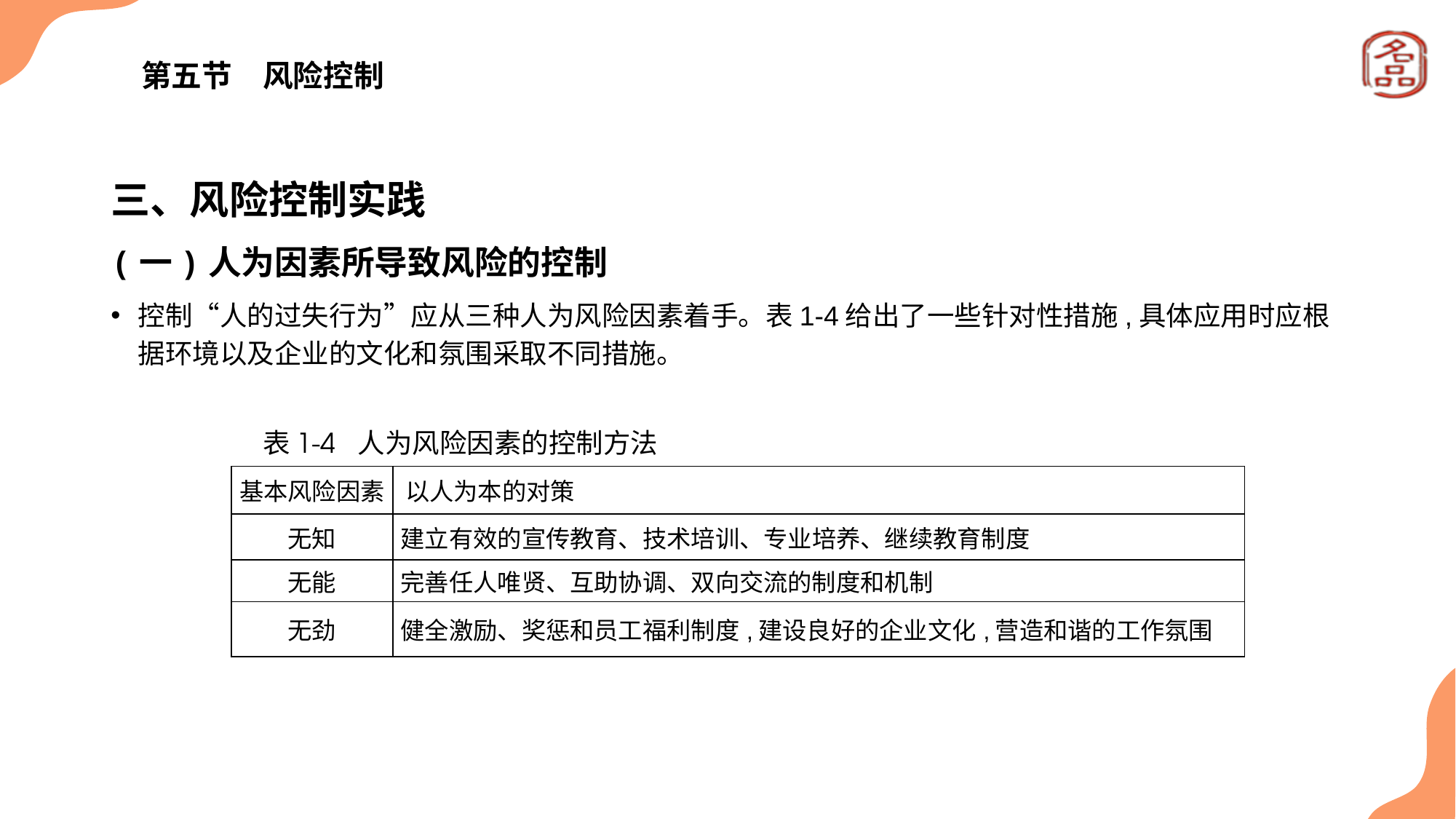

# 第五节　风险控制
三、风险控制实践
(一)人为因素所导致风险的控制
控制“人的过失行为”应从三种人为风险因素着手。表1-4给出了一些针对性措施,具体应用时应根据环境以及企业的文化和氛围采取不同措施。
表1-4  人为风险因素的控制方法
| 基本风险因素 | 以人为本的对策 |
| --- | --- |
| 无知 | 建立有效的宣传教育、技术培训、专业培养、继续教育制度 |
| 无能 | 完善任人唯贤、互助协调、双向交流的制度和机制 |
| 无劲 | 健全激励、奖惩和员工福利制度,建设良好的企业文化,营造和谐的工作氛围 |